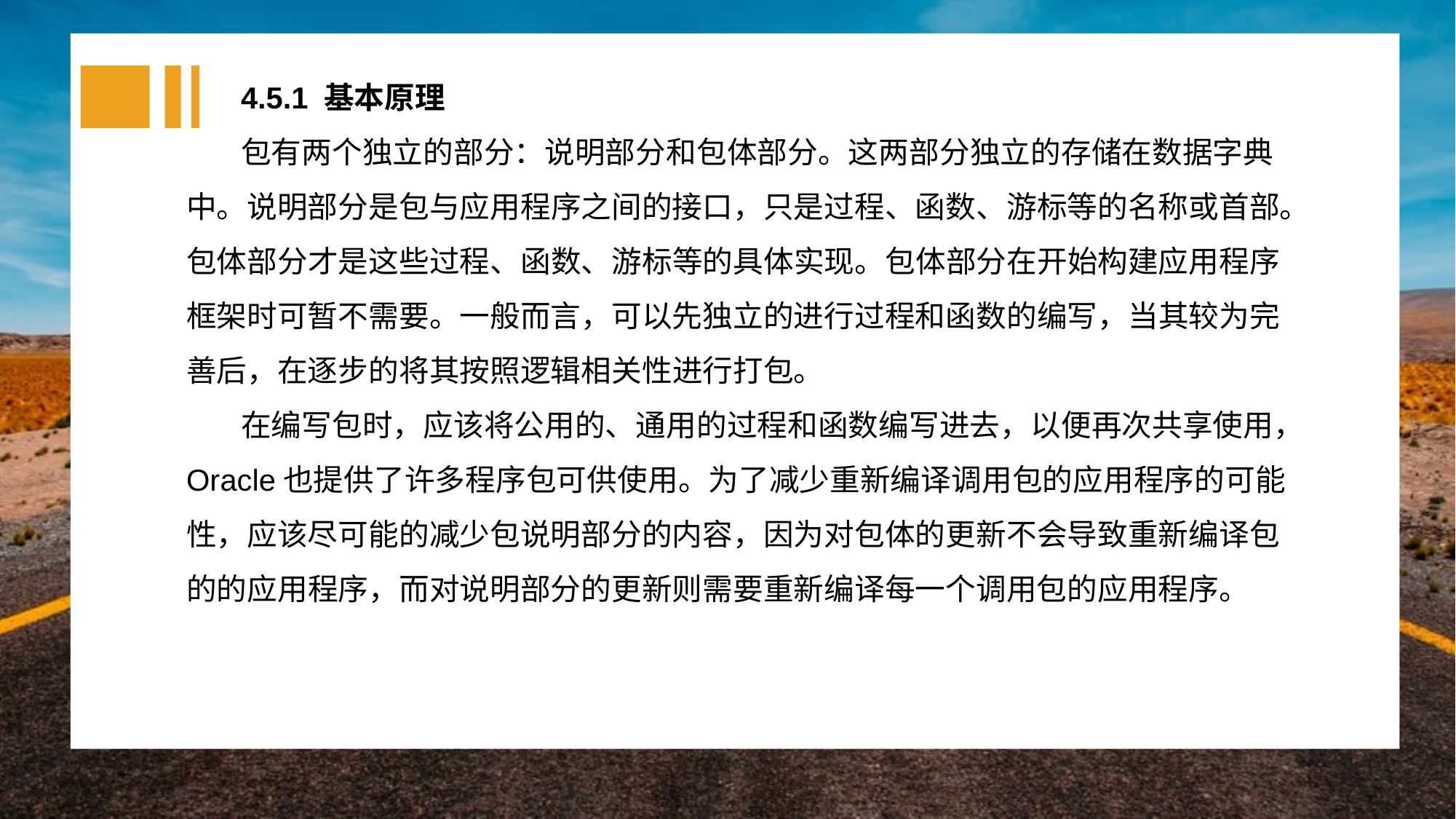

4.5.1 基本原理
包有两个独立的部分：说明部分和包体部分。这两部分独立的存储在数据字典中。说明部分是包与应用程序之间的接口，只是过程、函数、游标等的名称或首部。包体部分才是这些过程、函数、游标等的具体实现。包体部分在开始构建应用程序框架时可暂不需要。一般而言，可以先独立的进行过程和函数的编写，当其较为完善后，在逐步的将其按照逻辑相关性进行打包。
在编写包时，应该将公用的、通用的过程和函数编写进去，以便再次共享使用，Oracle也提供了许多程序包可供使用。为了减少重新编译调用包的应用程序的可能性，应该尽可能的减少包说明部分的内容，因为对包体的更新不会导致重新编译包的的应用程序，而对说明部分的更新则需要重新编译每一个调用包的应用程序。